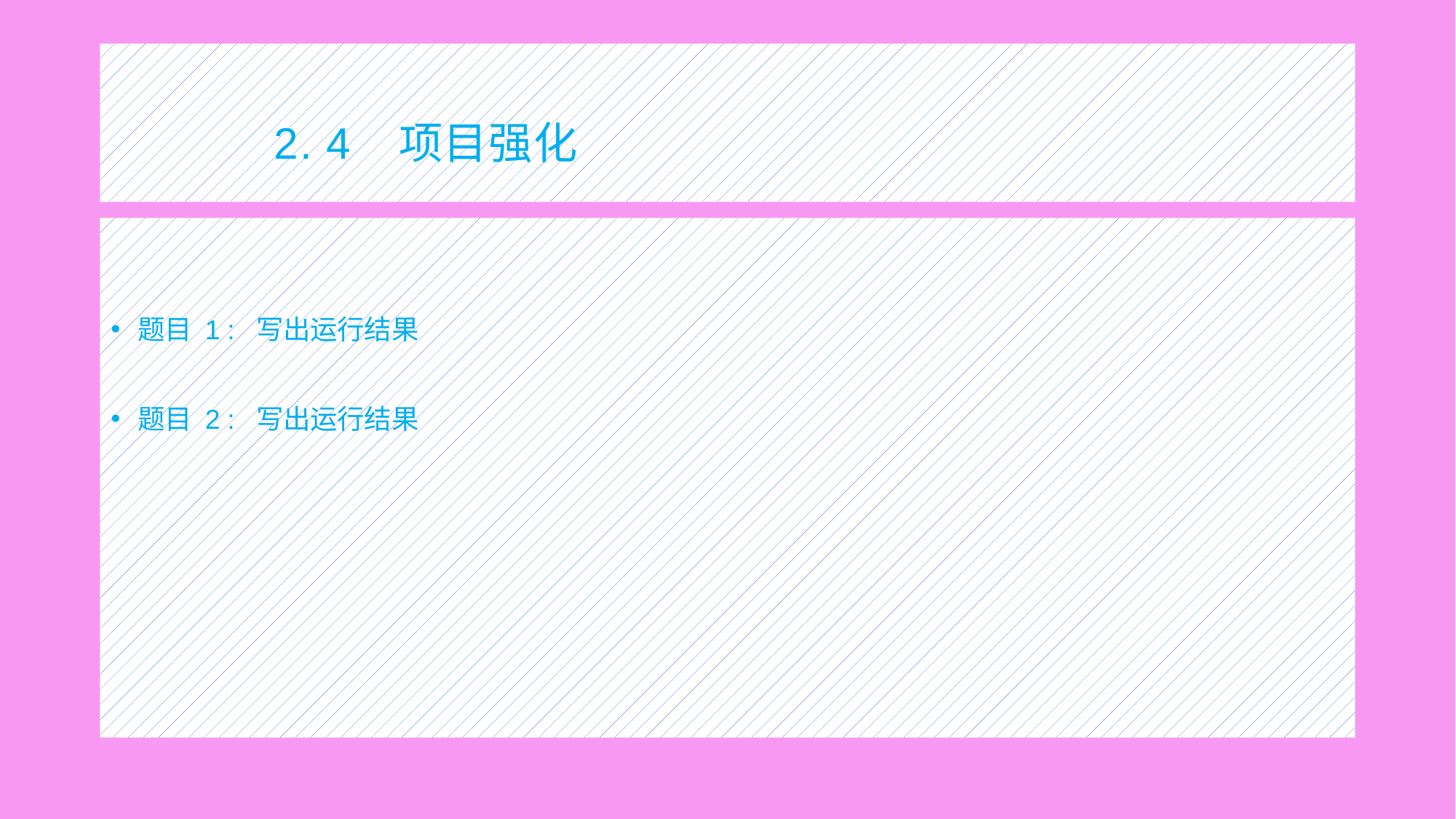

# 2. 4   项目强化

题目 1 :  写出运行结果

题目 2 :  写出运行结果